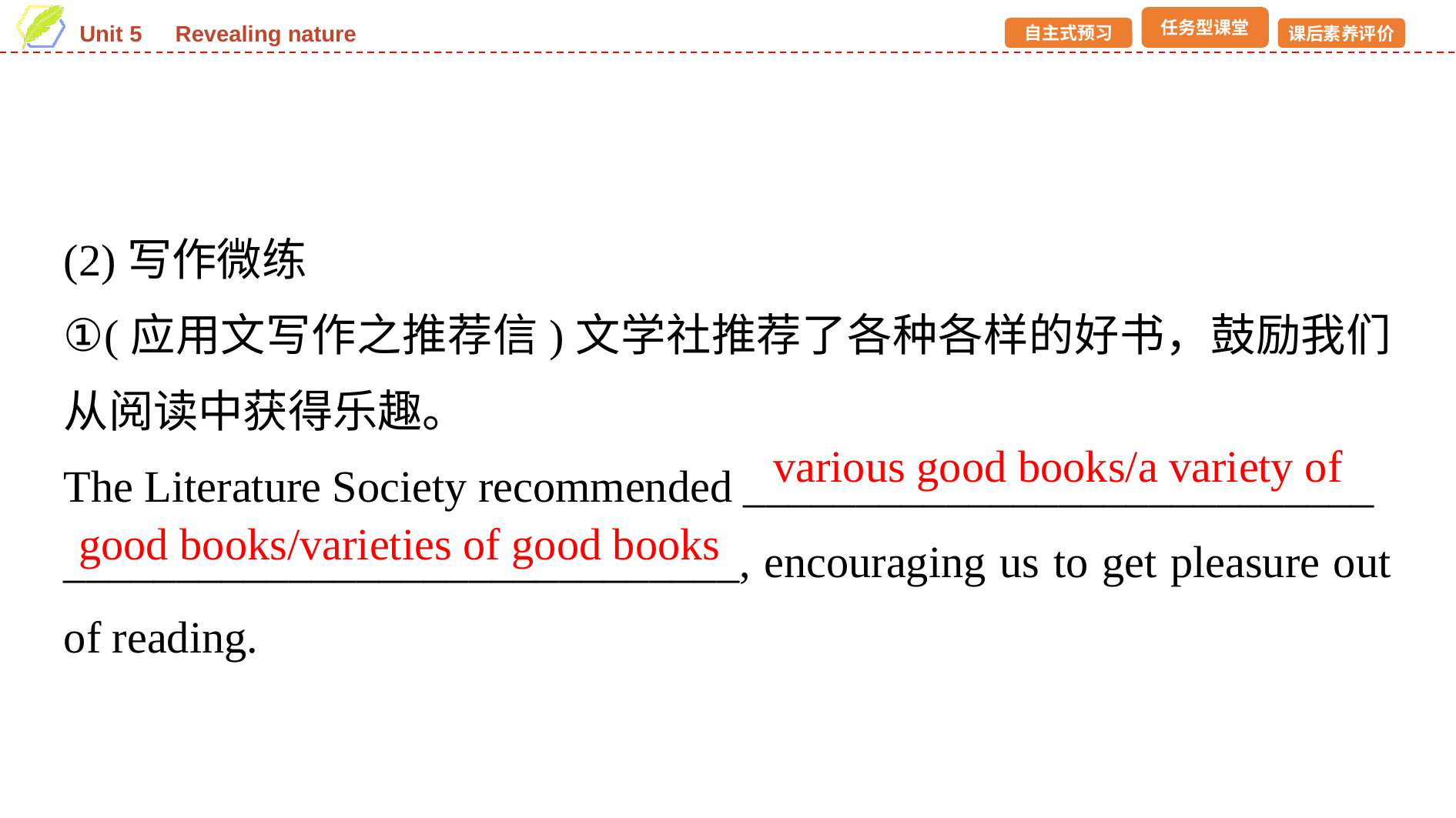

(2)写作微练
①(应用文写作之推荐信)文学社推荐了各种各样的好书，鼓励我们从阅读中获得乐趣。
The Literature Society recommended ____________________________
______________________________, encouraging us to get pleasure out of reading.
various good books/a variety of
good books/varieties of good books